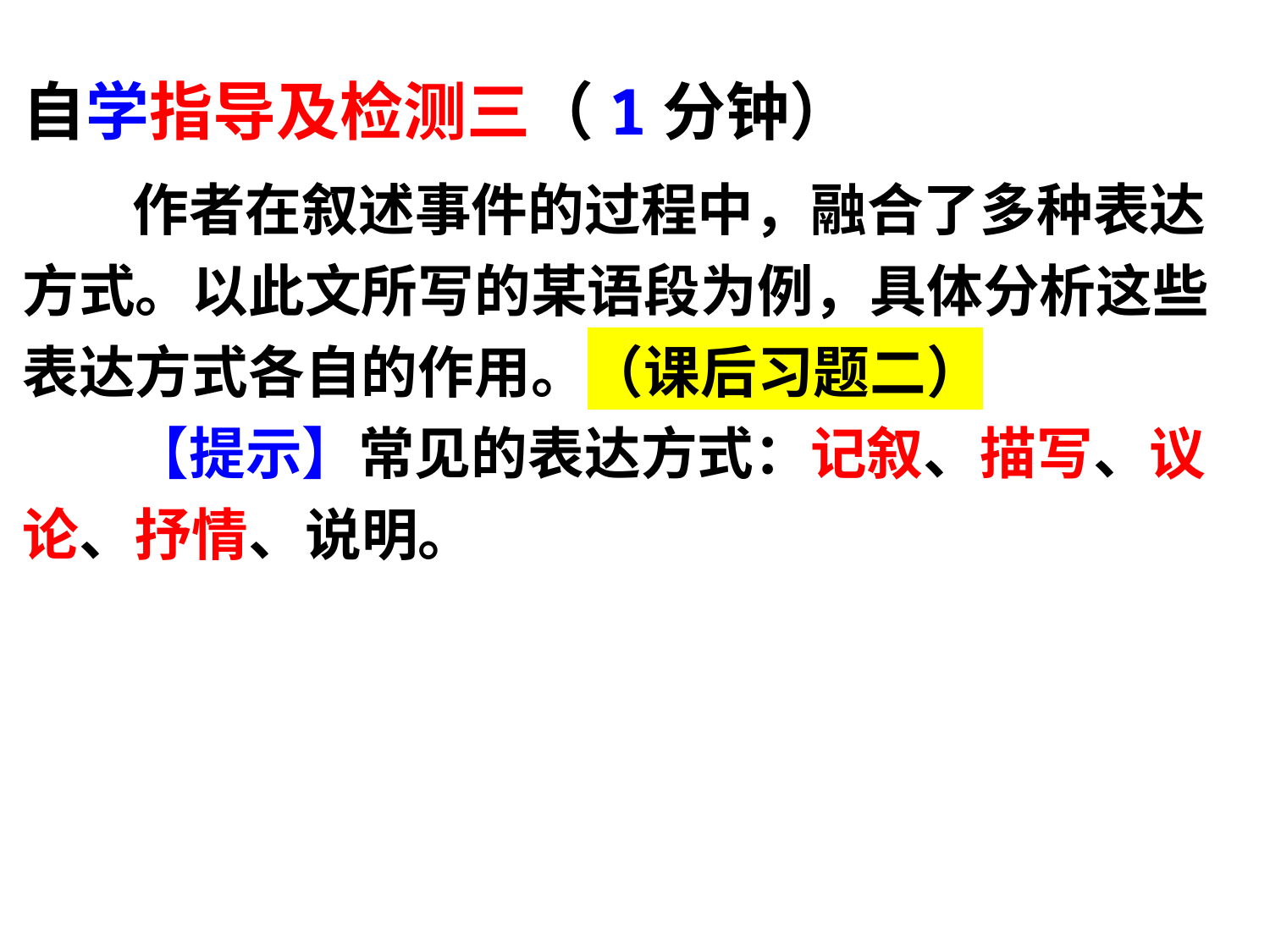

自学指导及检测三（1分钟）
作者在叙述事件的过程中，融合了多种表达方式。以此文所写的某语段为例，具体分析这些表达方式各自的作用。（课后习题二）
【提示】常见的表达方式：记叙、描写、议论、抒情、说明。